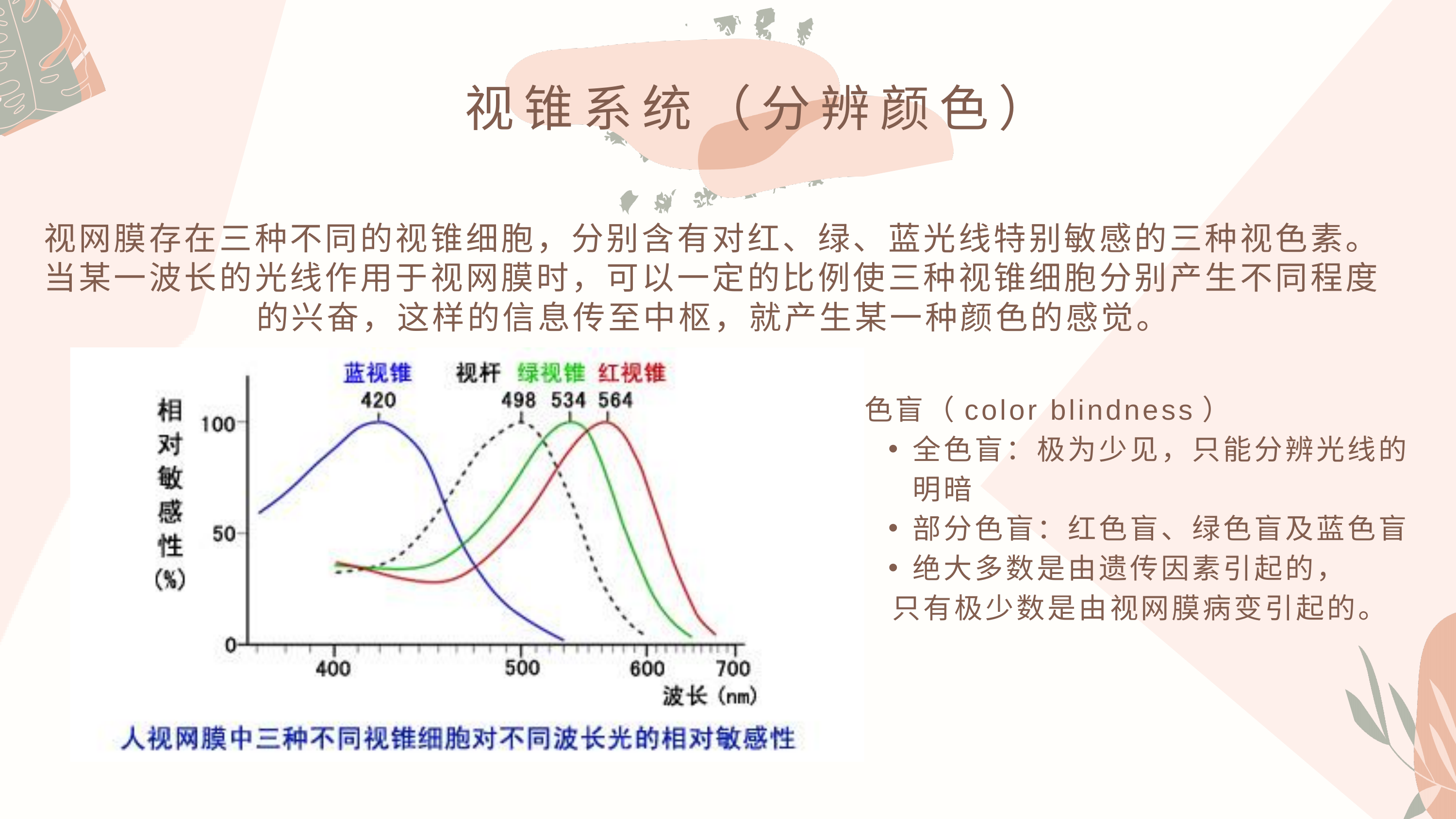

视锥系统（分辨颜色）

视网膜存在三种不同的视锥细胞，分别含有对红、绿、蓝光线特别敏感的三种视色素。当某一波长的光线作用于视网膜时，可以一定的比例使三种视锥细胞分别产生不同程度的兴奋，这样的信息传至中枢，就产生某一种颜色的感觉。

色盲（color blindness）
全色盲：极为少见，只能分辨光线的明暗
部分色盲：红色盲、绿色盲及蓝色盲
绝大多数是由遗传因素引起的，
只有极少数是由视网膜病变引起的。